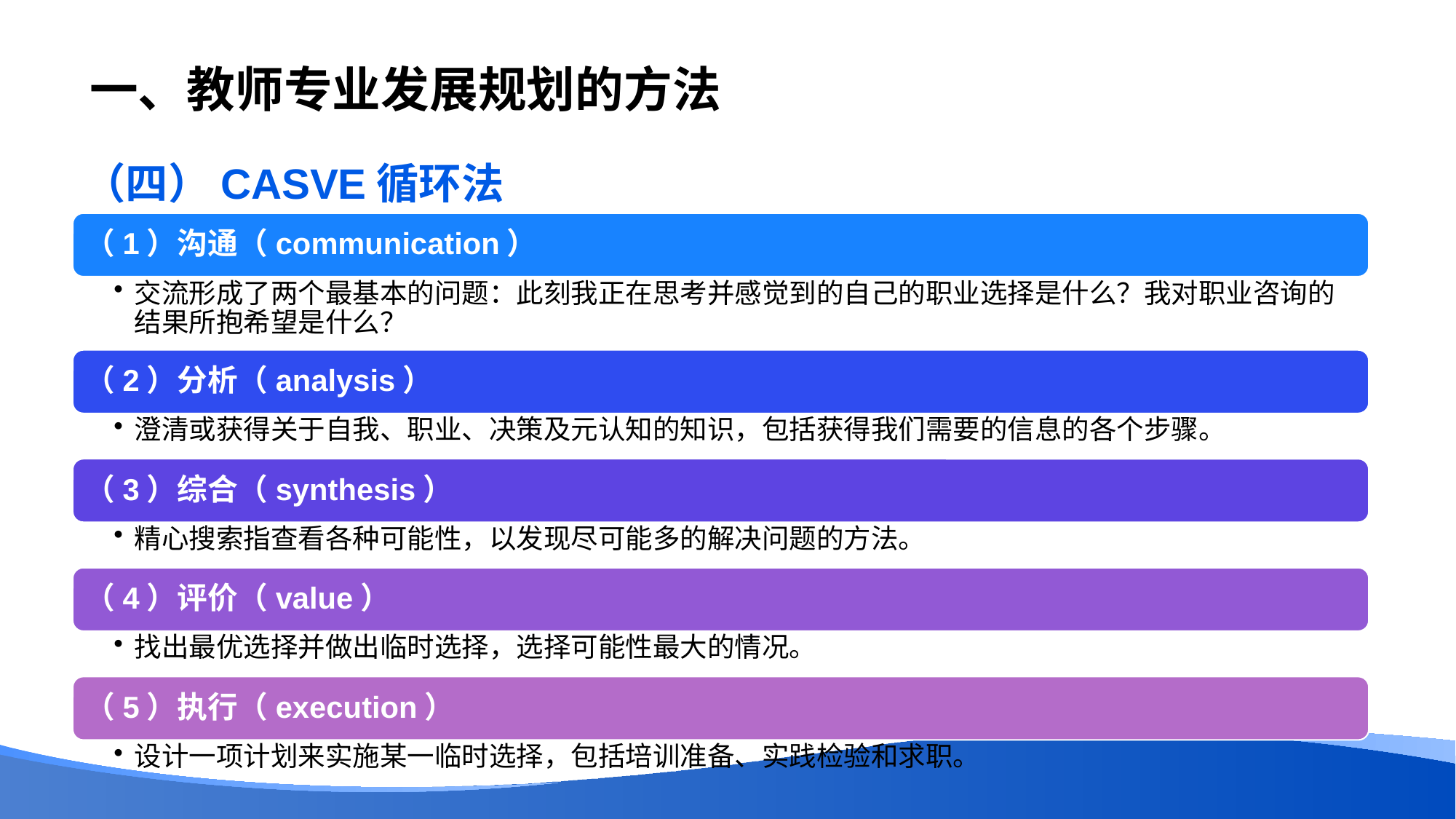

# 一、教师专业发展规划的方法
（四）CASVE循环法
（1）沟通（communication）
交流形成了两个最基本的问题：此刻我正在思考并感觉到的自己的职业选择是什么？我对职业咨询的结果所抱希望是什么？
（2）分析（analysis）
澄清或获得关于自我、职业、决策及元认知的知识，包括获得我们需要的信息的各个步骤。
（3）综合（synthesis）
精心搜索指查看各种可能性，以发现尽可能多的解决问题的方法。
（4）评价（value）
找出最优选择并做出临时选择，选择可能性最大的情况。
（5）执行（execution）
设计一项计划来实施某一临时选择，包括培训准备、实践检验和求职。